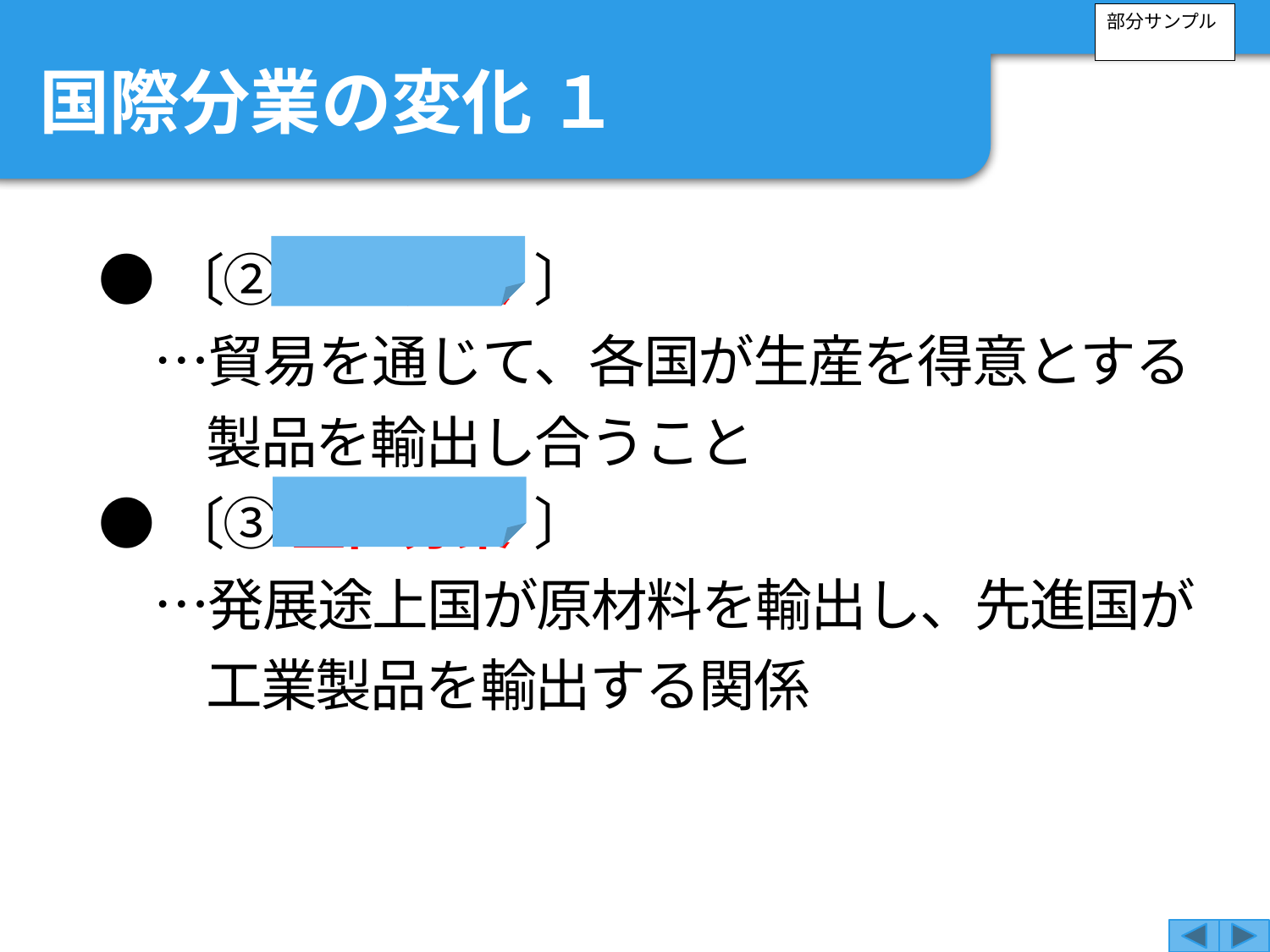

部分サンプル
国際分業の変化 １
●〔② 国際分業  〕
　…貿易を通じて、各国が生産を得意とする製品を輸出し合うこと
●〔③ 垂直分業  〕
　…発展途上国が原材料を輸出し、先進国が工業製品を輸出する関係